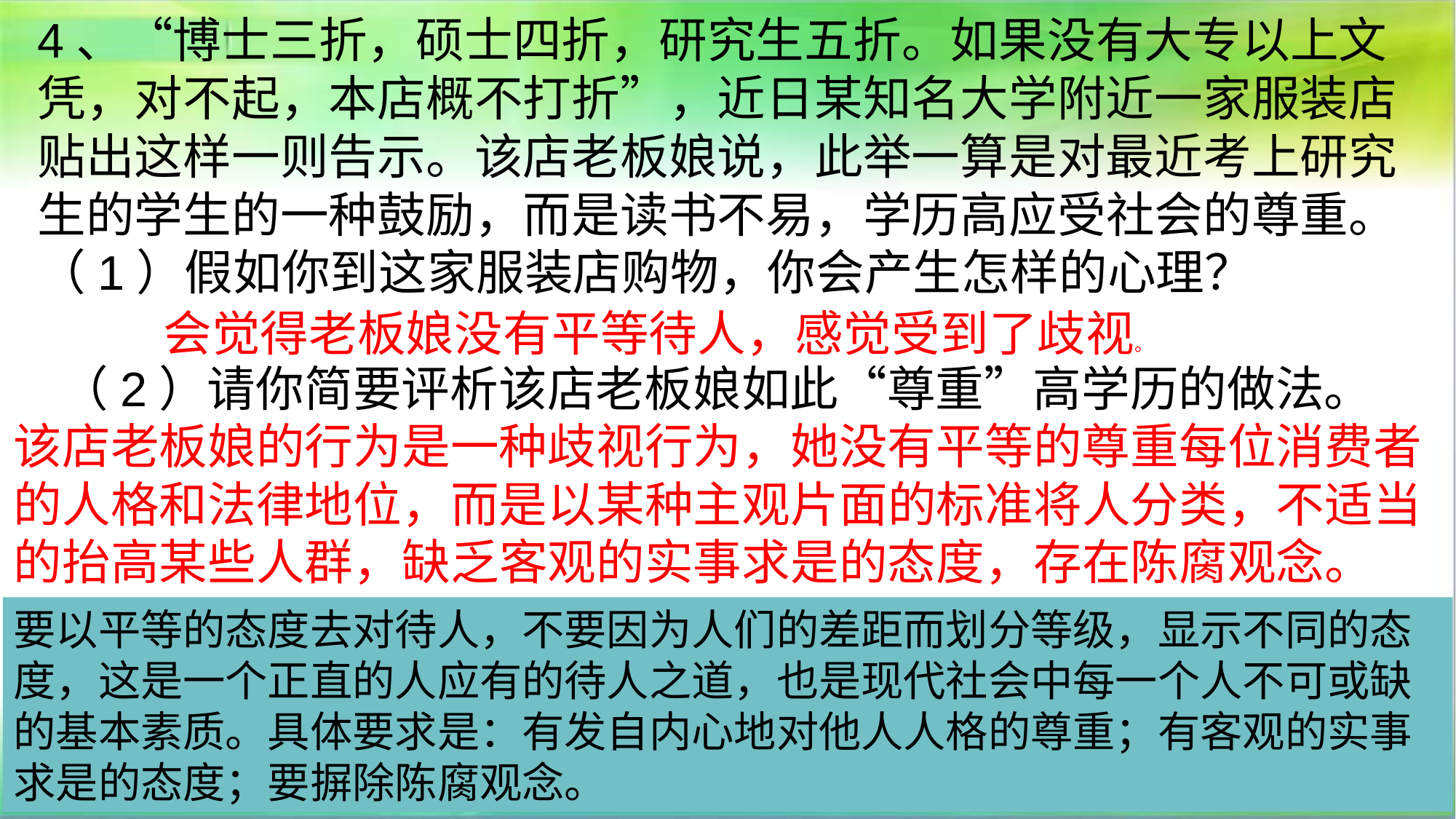

4、“博士三折，硕士四折，研究生五折。如果没有大专以上文凭，对不起，本店概不打折”，近日某知名大学附近一家服装店贴出这样一则告示。该店老板娘说，此举一算是对最近考上研究生的学生的一种鼓励，而是读书不易，学历高应受社会的尊重。（1）假如你到这家服装店购物，你会产生怎样的心理？  （2）请你简要评析该店老板娘如此“尊重”高学历的做法。   （3）结合自身实际谈谈应该怎样尊重他人。
会觉得老板娘没有平等待人，感觉受到了歧视。
该店老板娘的行为是一种歧视行为，她没有平等的尊重每位消费者的人格和法律地位，而是以某种主观片面的标准将人分类，不适当的抬高某些人群，缺乏客观的实事求是的态度，存在陈腐观念。
要以平等的态度去对待人，不要因为人们的差距而划分等级，显示不同的态度，这是一个正直的人应有的待人之道，也是现代社会中每一个人不可或缺的基本素质。具体要求是：有发自内心地对他人人格的尊重；有客观的实事求是的态度；要摒除陈腐观念。